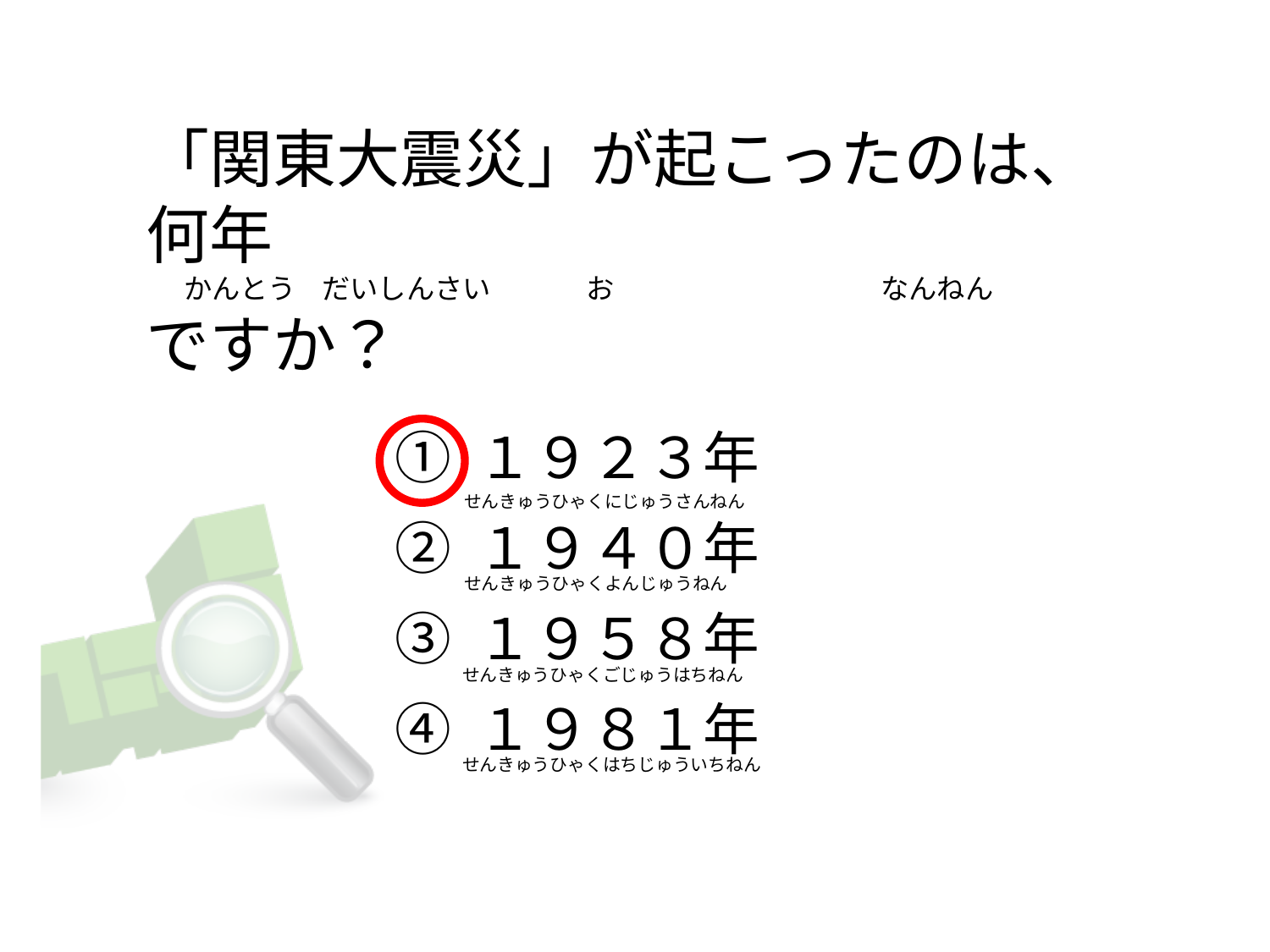

# 「関東大震災」が起こったのは、何年      かんとう    だいしんさい               お                                          なんねん ですか？
① １９２３年
② １９４０年
③ １９５８年
④ １９８１年

せんきゅうひゃくにじゅうさんねん
せんきゅうひゃくよんじゅうねん
せんきゅうひゃくごじゅうはちねん
せんきゅうひゃくはちじゅういちねん